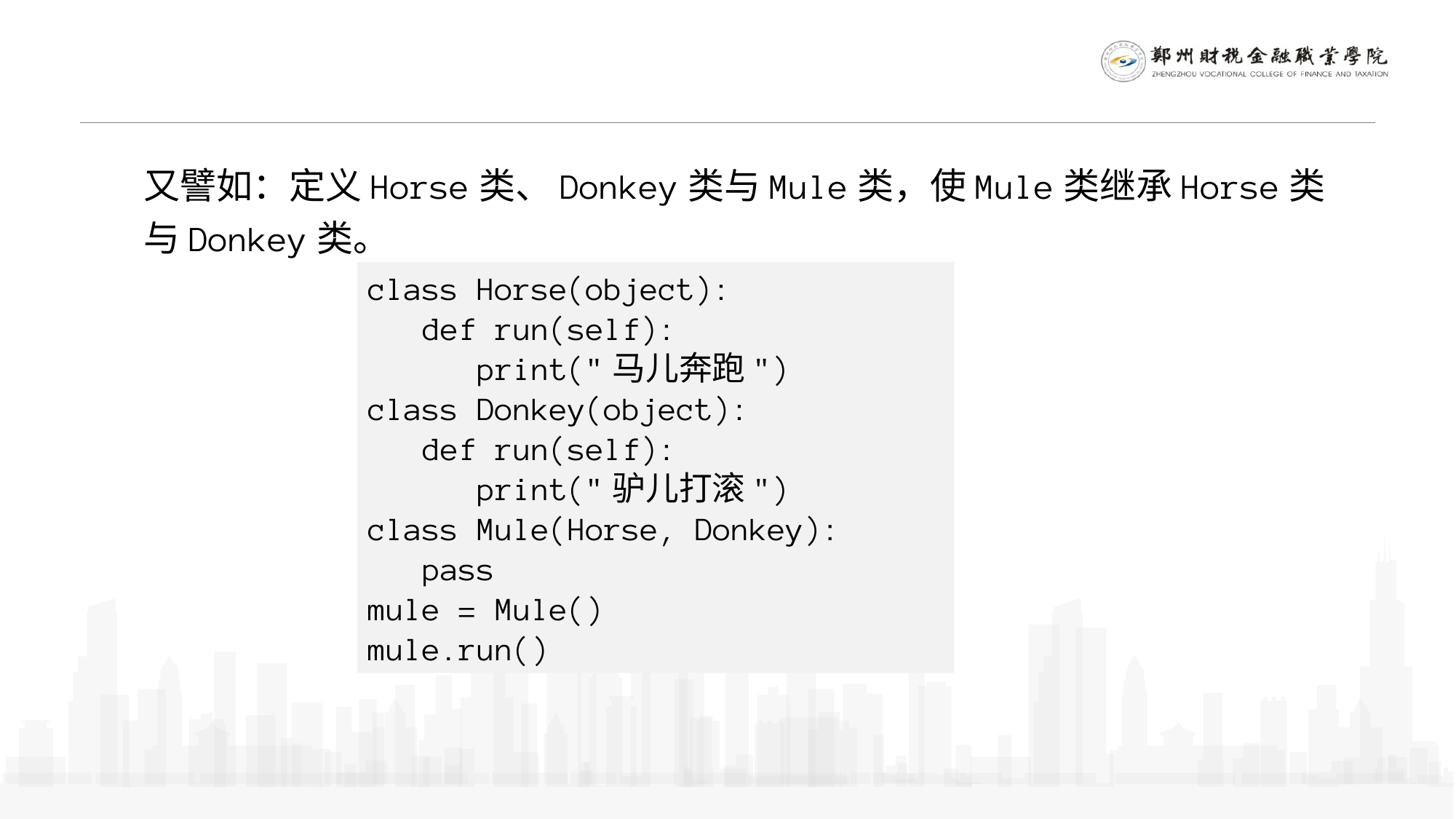

又譬如：定义Horse类、Donkey类与Mule类，使Mule类继承Horse类与Donkey类。
class Horse(object):
   def run(self):
      print("马儿奔跑")
class Donkey(object):
   def run(self):
      print("驴儿打滚")
class Mule(Horse, Donkey):
   pass
mule = Mule()
mule.run()